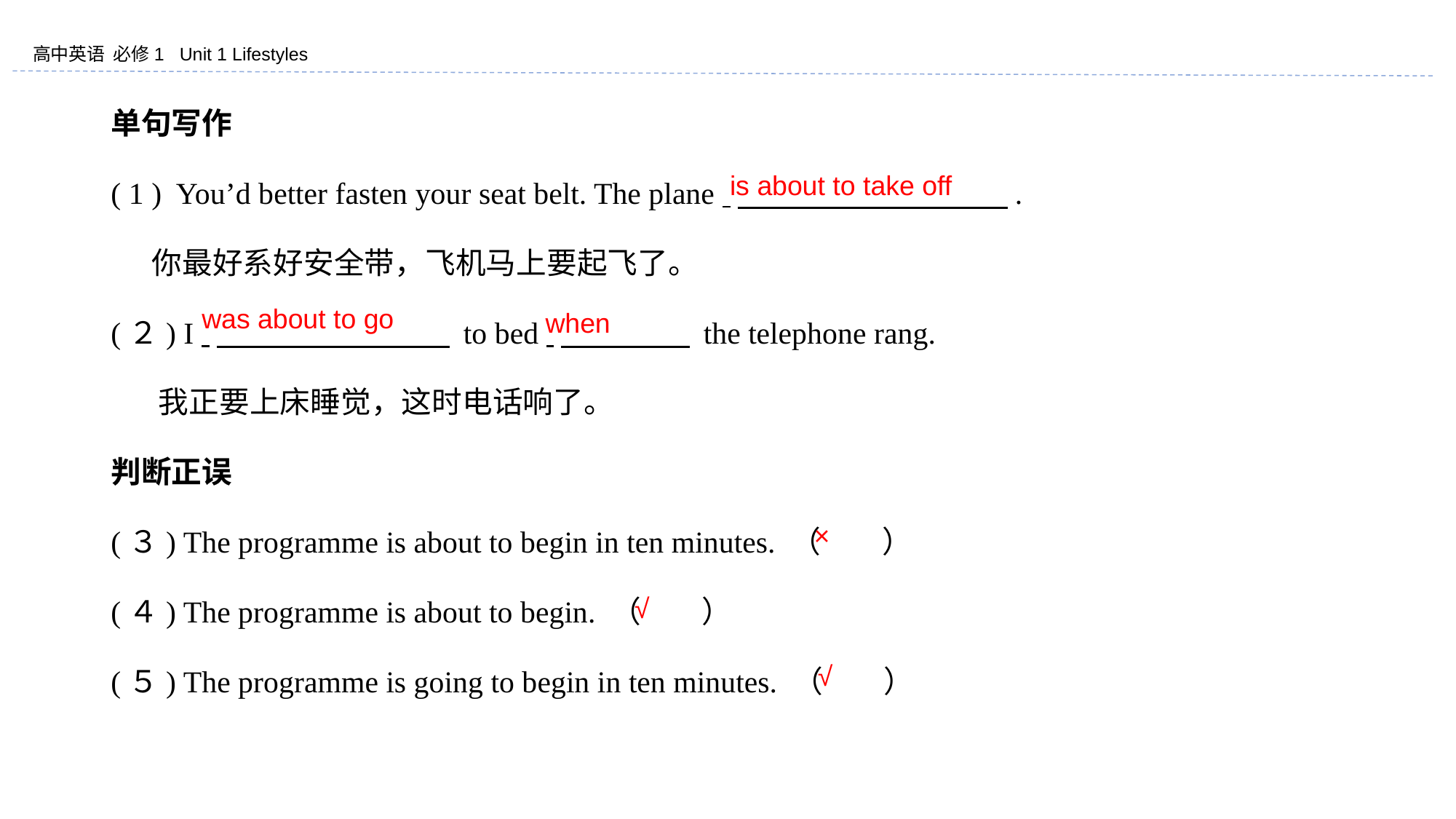

单句写作
( 1 )  You’d better fasten your seat belt. The plane  　　　　  　　　　  .
     你最好系好安全带，飞机马上要起飞了。
(２) I  　　　　  　　　  to bed  　　　　  the telephone rang.
      我正要上床睡觉，这时电话响了。
判断正误
(３) The programme is about to begin in ten minutes. （　　）
(４) The programme is about to begin. （　　）
(５) The programme is going to begin in ten minutes. （　　）

is about to take off
was about to go
when
×
√
√